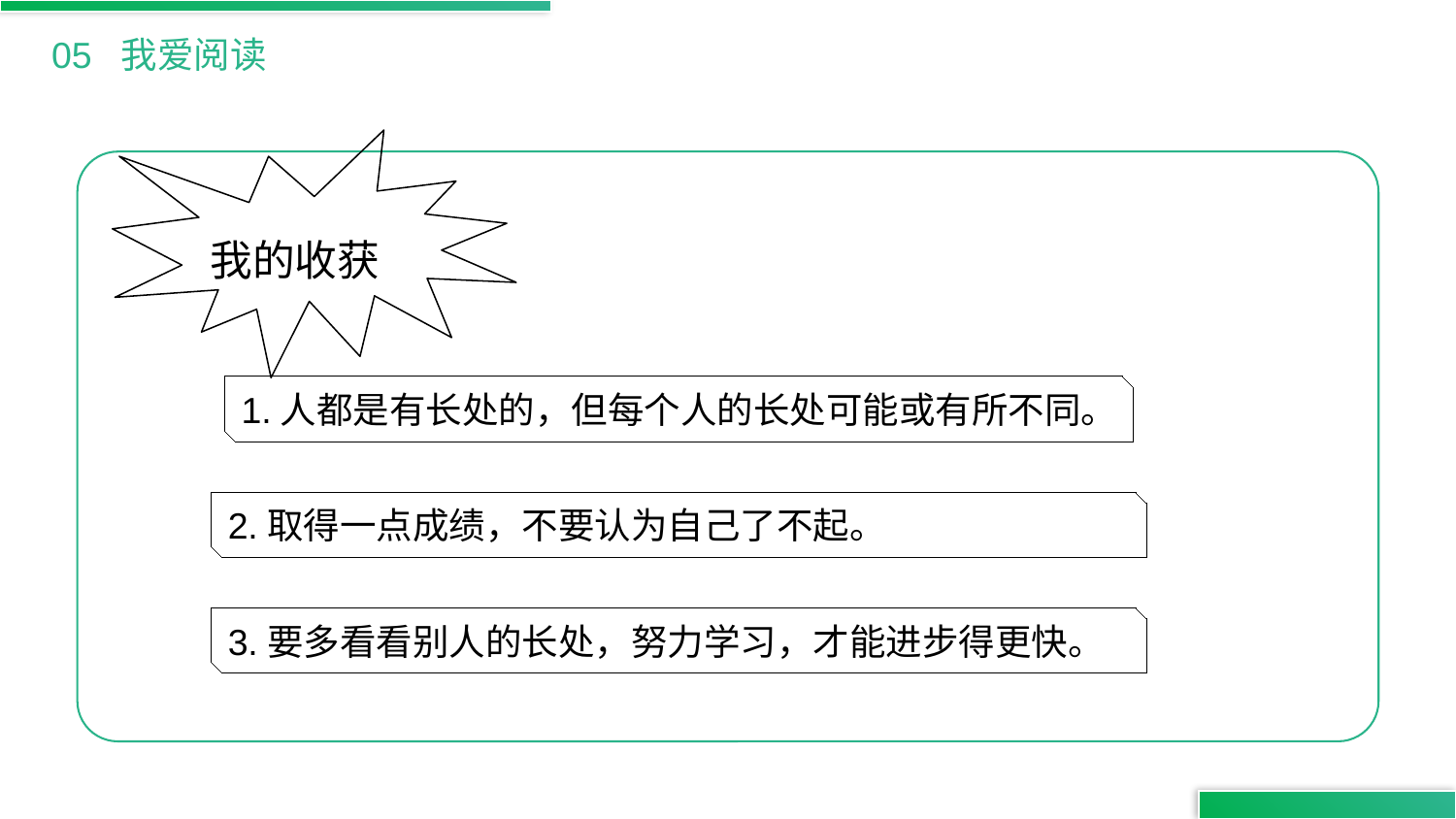

05  我爱阅读
我的收获
1.人都是有长处的，但每个人的长处可能或有所不同。
2.取得一点成绩，不要认为自己了不起。
3.要多看看别人的长处，努力学习，才能进步得更快。